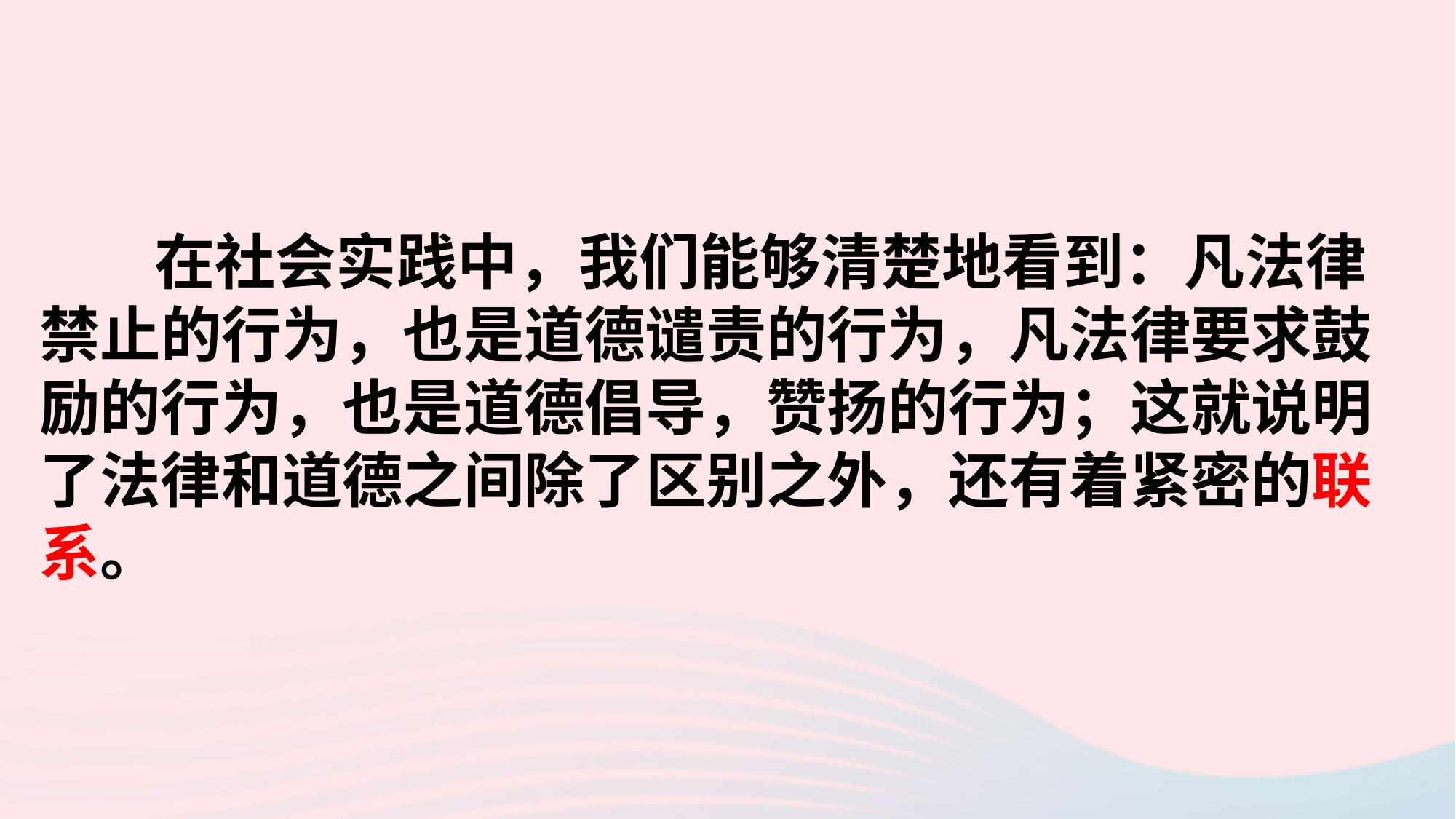

在社会实践中，我们能够清楚地看到：凡法律禁止的行为，也是道德谴责的行为，凡法律要求鼓励的行为，也是道德倡导，赞扬的行为；这就说明了法律和道德之间除了区别之外，还有着紧密的联系。